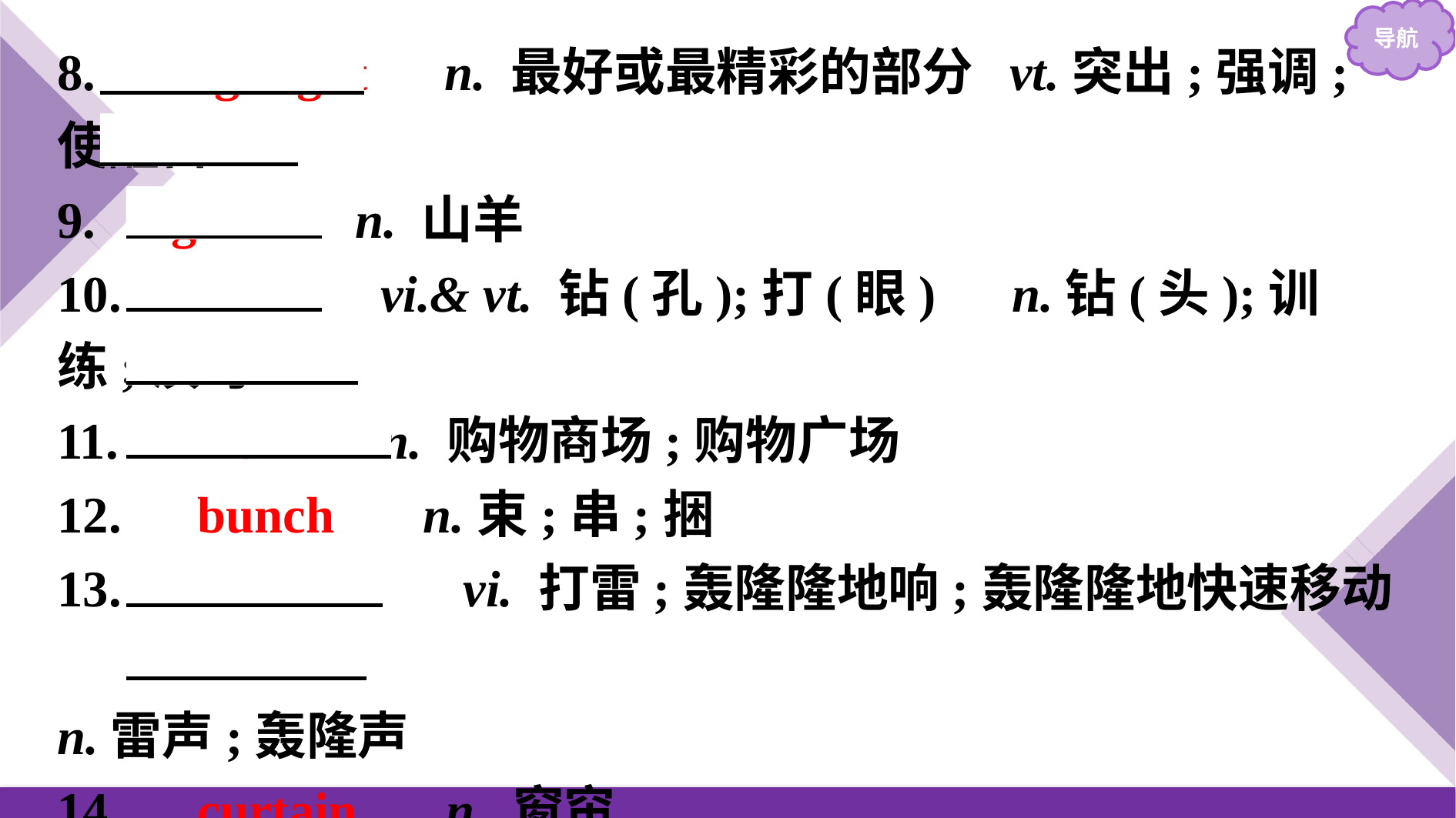

8.　highlight　n. 最好或最精彩的部分  vt.突出;强调;使醒目
9.　goat　 n. 山羊
10.　drill　 vi.& vt. 钻(孔);打(眼)　n.钻(头);训练;演习
11.　mall　 n. 购物商场;购物广场
12.　bunch　 n.束;串;捆
13.　thunder　 vi. 打雷;轰隆隆地响;轰隆隆地快速移动
n.雷声;轰隆声
14.　curtain　 n. 窗帘
15.　border　 n. 国界;边界(地区)